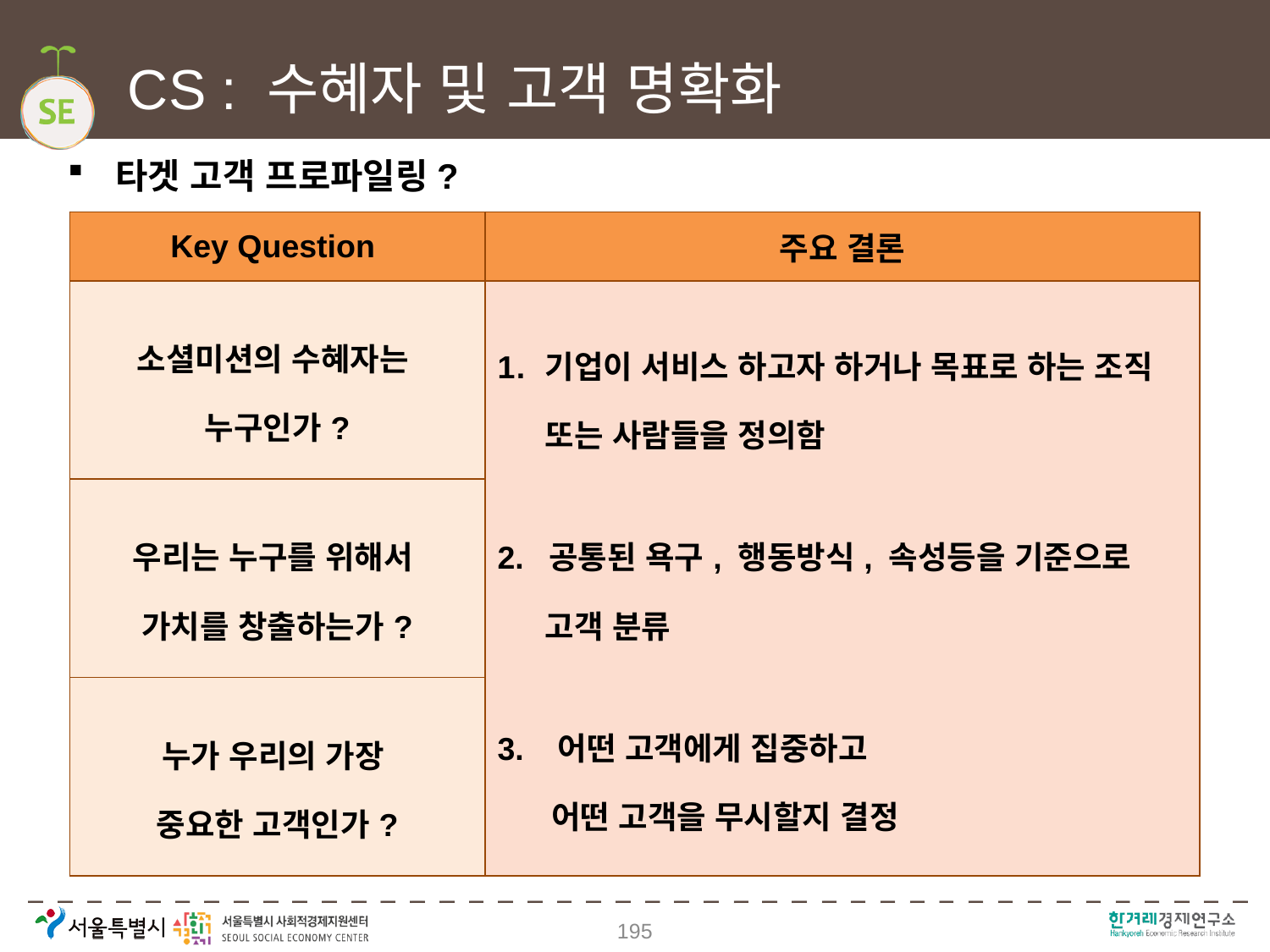

# CS : 수혜자 및 고객 명확화
타겟 고객 프로파일링?
| Key Question | 주요 결론 |
| --- | --- |
| 소셜미션의 수혜자는 누구인가? | 기업이 서비스 하고자 하거나 목표로 하는 조직 또는 사람들을 정의함 2. 공통된 욕구, 행동방식, 속성등을 기준으로 고객 분류 3. 어떤 고객에게 집중하고 어떤 고객을 무시할지 결정 |
| 우리는 누구를 위해서 가치를 창출하는가? |  |
| 누가 우리의 가장 중요한 고객인가? |  |
195